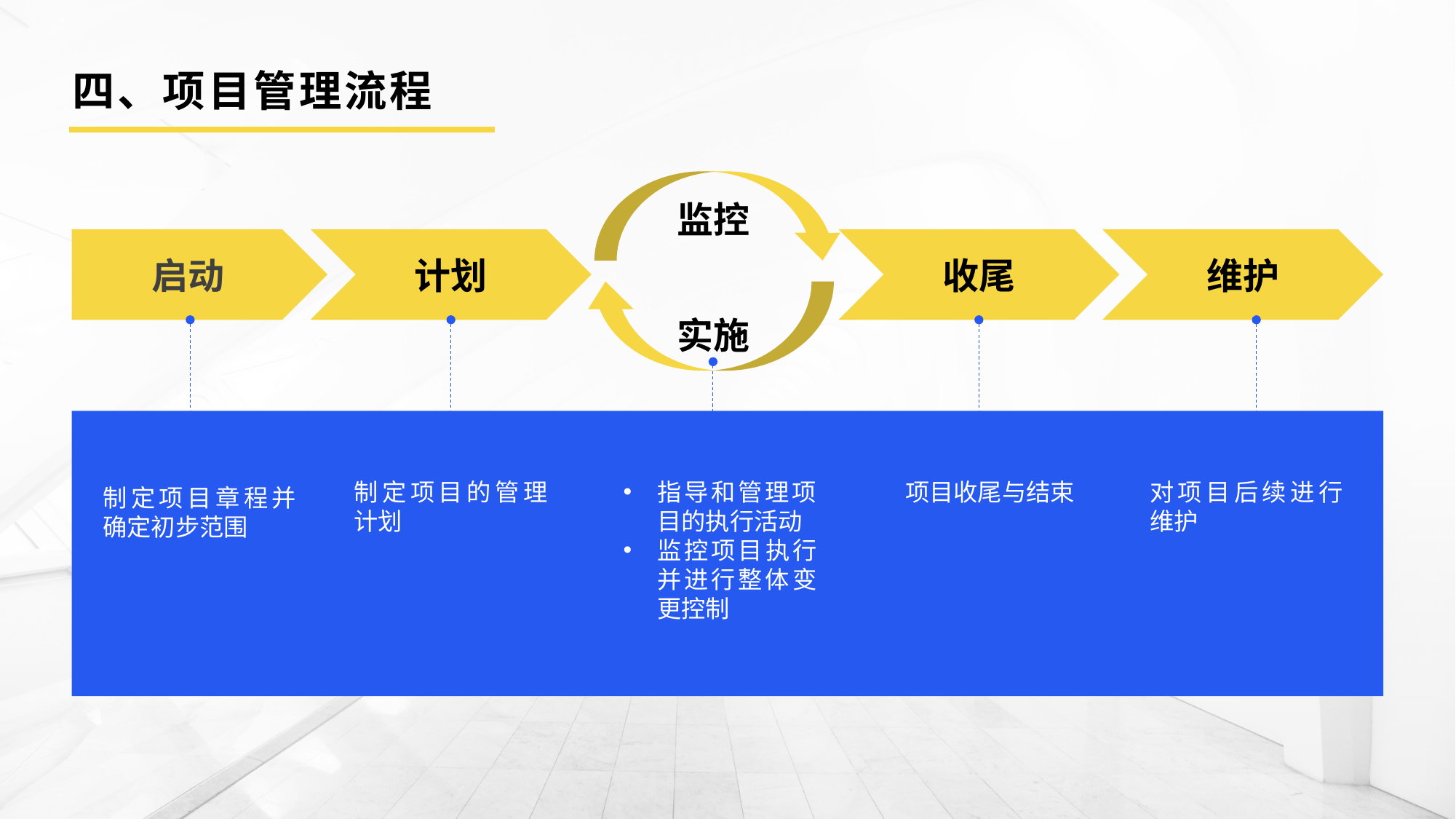

# 四、项目管理流程

监控
计划
收尾
维护
启动

实施

制定项目的管理计划
指导和管理项目的执行活动
监控项目执行并进行整体变更控制
项目收尾与结束
对项目后续进行维护
制定项目章程并确定初步范围